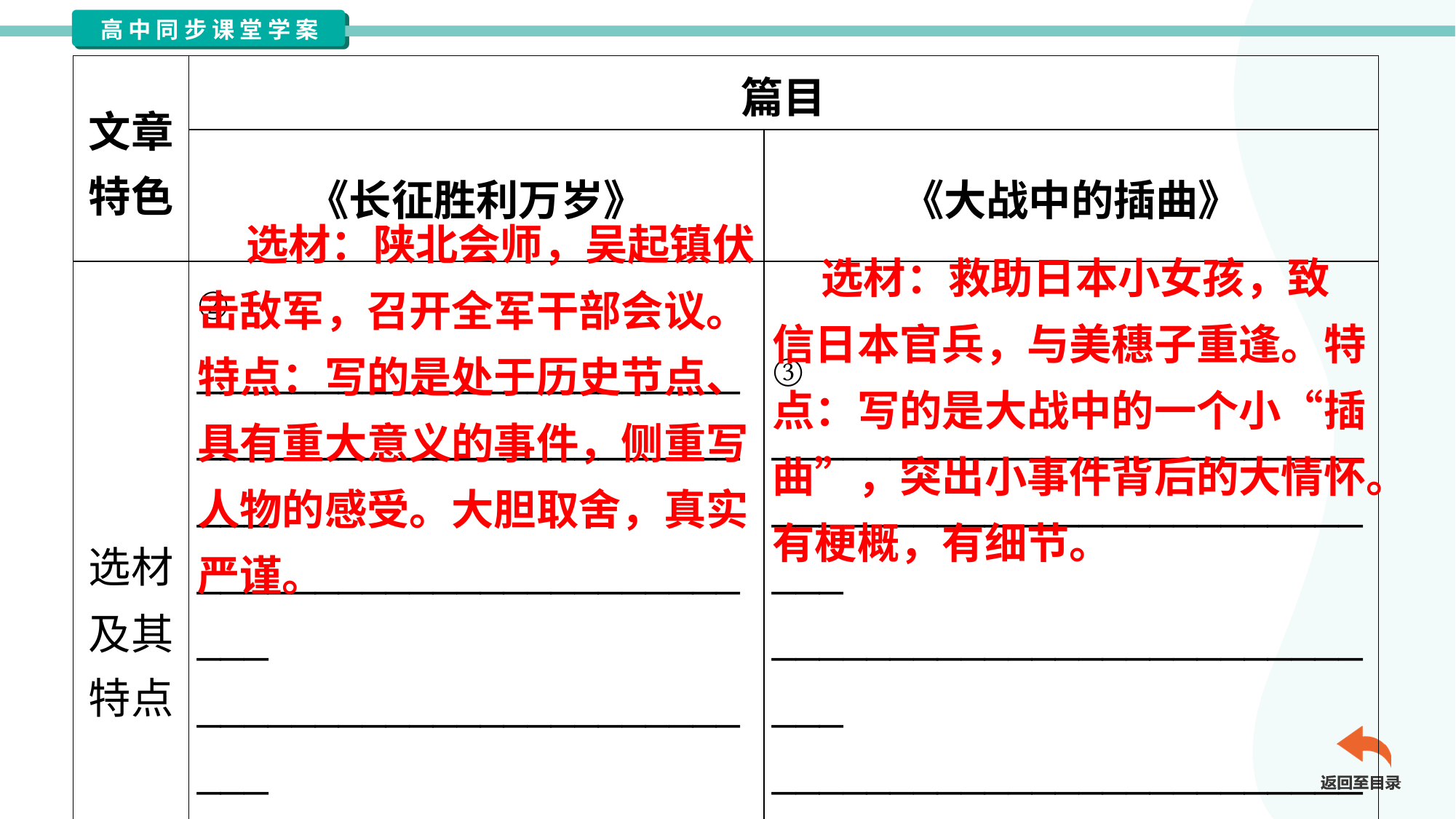

| 文章 特色 | 篇目 |  |
| --- | --- | --- |
|  | 《长征胜利万岁》 | 《大战中的插曲》 |
| 选材 及其 特点 | ② \_\_\_\_\_\_\_\_\_\_\_\_\_\_\_\_\_\_\_\_\_\_\_ \_\_\_\_\_\_\_\_\_\_\_\_\_\_\_\_\_\_\_\_\_\_\_\_\_\_ \_\_\_\_\_\_\_\_\_\_\_\_\_\_\_\_\_\_\_\_\_\_\_\_\_\_ \_\_\_\_\_\_\_\_\_\_\_\_\_\_\_\_\_\_\_\_\_\_\_\_\_\_ \_\_\_\_\_\_\_\_\_\_\_\_\_\_\_\_\_\_\_\_\_\_\_\_\_\_ \_\_\_\_\_\_\_\_\_\_ | ③ \_\_\_\_\_\_\_\_\_\_\_\_\_\_\_\_\_\_\_\_\_\_\_\_\_ \_\_\_\_\_\_\_\_\_\_\_\_\_\_\_\_\_\_\_\_\_\_\_\_\_\_\_\_ \_\_\_\_\_\_\_\_\_\_\_\_\_\_\_\_\_\_\_\_\_\_\_\_\_\_\_\_ \_\_\_\_\_\_\_\_\_\_\_\_\_\_\_\_\_\_\_\_\_\_\_\_\_\_\_\_ \_\_\_\_\_\_\_\_\_\_\_\_\_\_\_\_\_ |
    选材：陕北会师，吴起镇伏击敌军，召开全军干部会议。特点：写的是处于历史节点、具有重大意义的事件，侧重写人物的感受。大胆取舍，真实严谨。
    选材：救助日本小女孩，致信日本官兵，与美穗子重逢。特点：写的是大战中的一个小“插曲”，突出小事件背后的大情怀。有梗概，有细节。